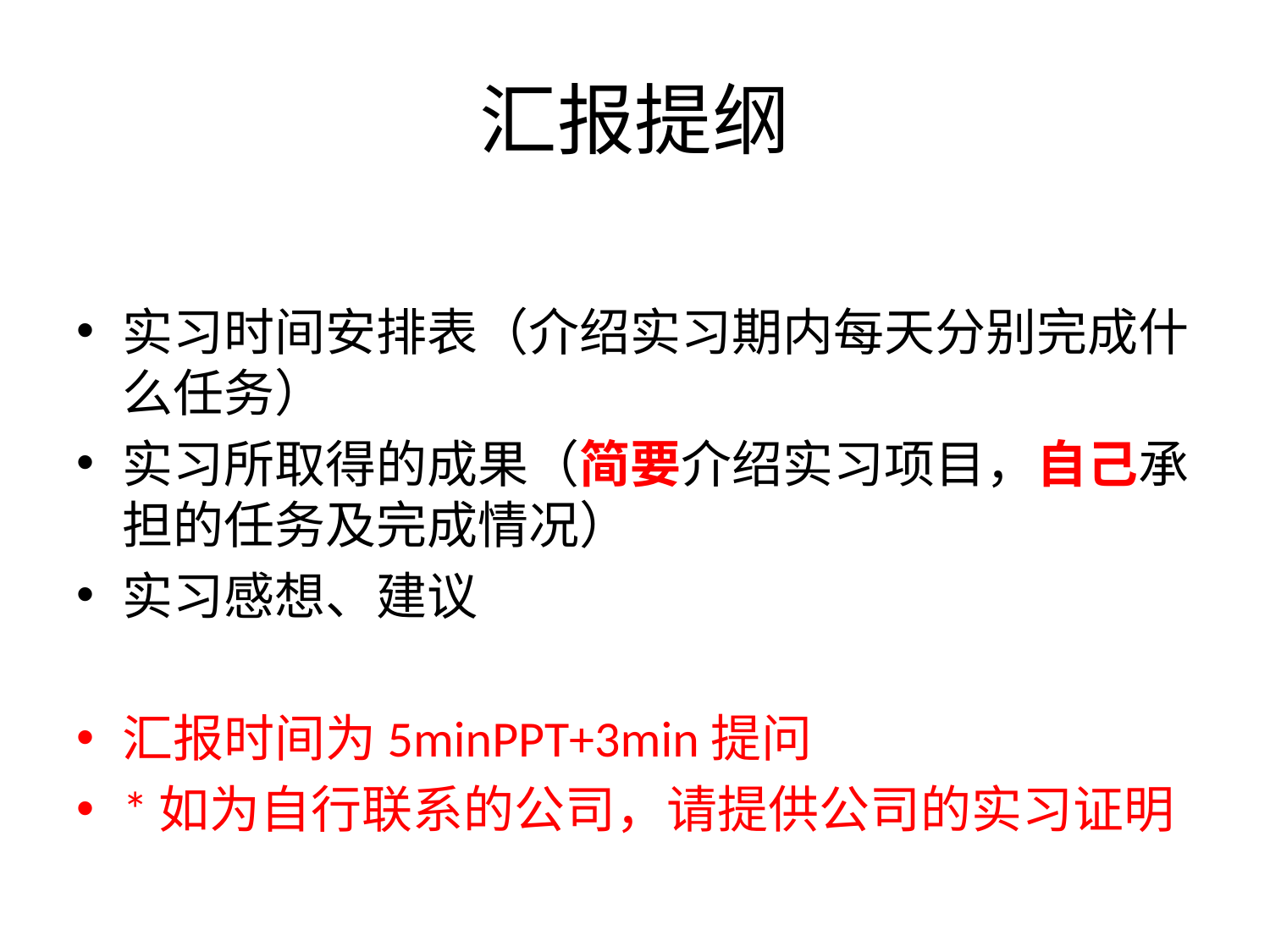

# 汇报提纲

实习时间安排表（介绍实习期内每天分别完成什么任务）
实习所取得的成果（简要介绍实习项目，自己承担的任务及完成情况）
实习感想、建议

汇报时间为5minPPT+3min提问
*如为自行联系的公司，请提供公司的实习证明